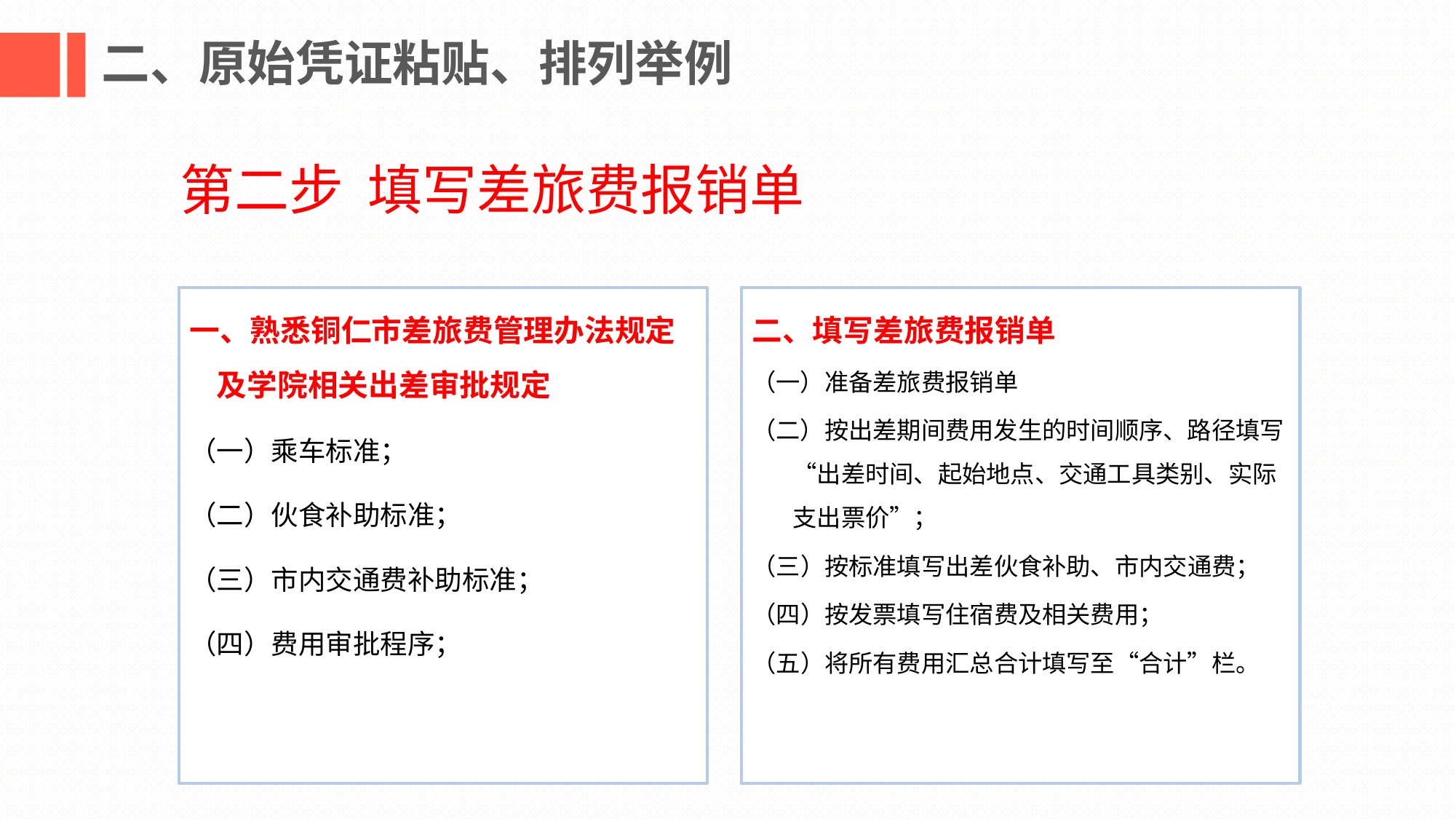

二、原始凭证粘贴、排列举例

第二步  填写差旅费报销单
一、熟悉铜仁市差旅费管理办法规定及学院相关出差审批规定
（一）乘车标准；
（二）伙食补助标准；
（三）市内交通费补助标准；
（四）费用审批程序；

二、填写差旅费报销单
（一）准备差旅费报销单
（二）按出差期间费用发生的时间顺序、路径填写“出差时间、起始地点、交通工具类别、实际支出票价”；
（三）按标准填写出差伙食补助、市内交通费；
（四）按发票填写住宿费及相关费用；
（五）将所有费用汇总合计填写至“合计”栏。
J051026                              检票：23 A
贵阳北  站       G 2122   铜仁南  站
Guiyangbei                   Tongrennan
2017 年 06 月 15 日 14:47 开 09 车 11D 号
￥ 122.5元         网           二等座
限乘当日当次车

6221211998****5887   周小艳
买票请到12306   发货请到 95306
      中国铁路祝你旅途愉快
474833102210808J051026  贵阳北站售